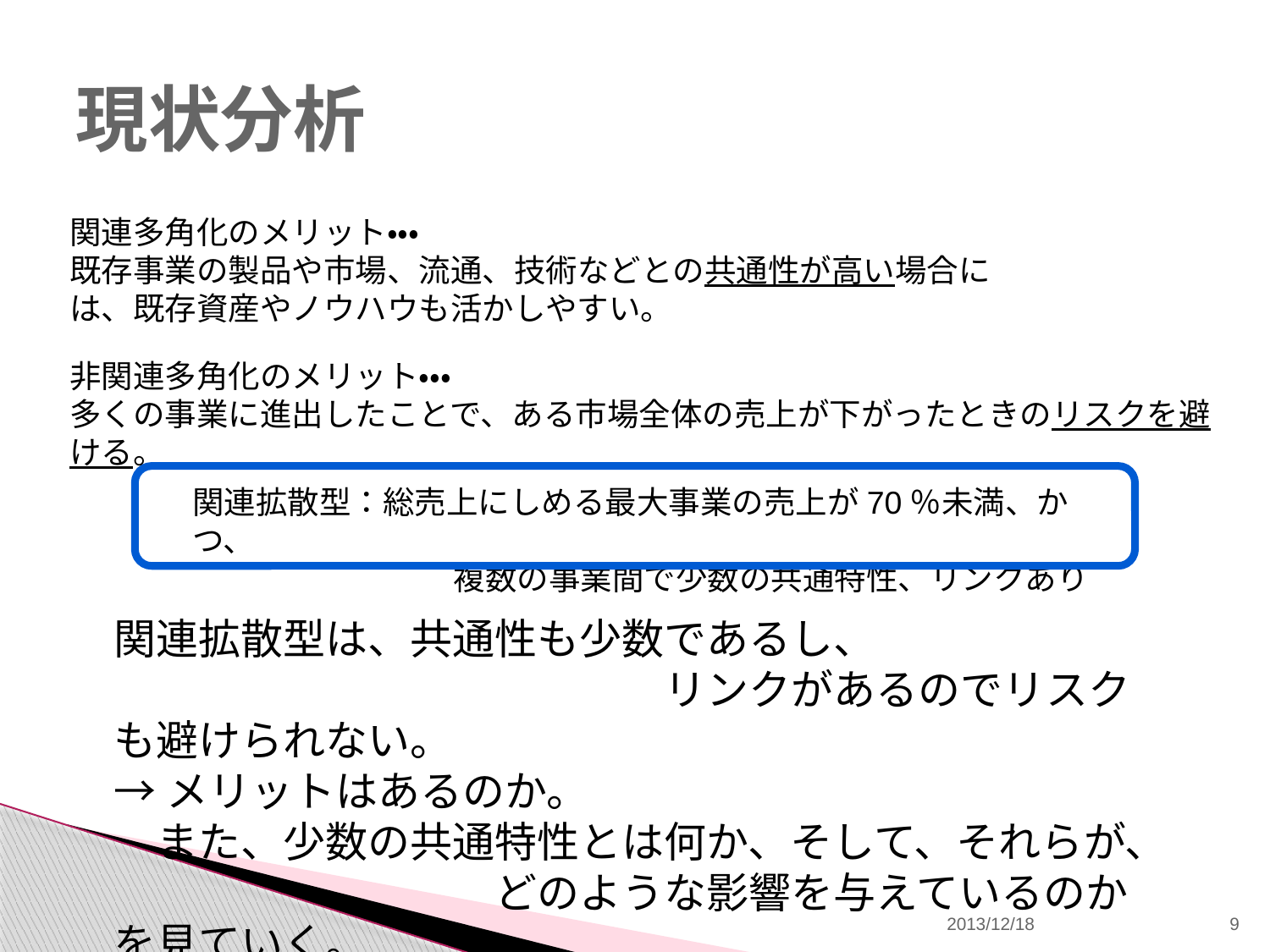

# 現状分析
関連多角化のメリット・・・
既存事業の製品や市場、流通、技術などとの共通性が高い場合には、既存資産やノウハウも活かしやすい。
非関連多角化のメリット・・・
多くの事業に進出したことで、ある市場全体の売上が下がったときのリスクを避ける。

関連拡散型：総売上にしめる最大事業の売上が70％未満、かつ、
　　　　　　　　 複数の事業間で少数の共通特性、リンクあり
関連拡散型は、共通性も少数であるし、
　　　　　　　　　　　　　リンクがあるのでリスクも避けられない。
→メリットはあるのか。
　また、少数の共通特性とは何か、そして、それらが、
　　　　　　　　　どのような影響を与えているのかを見ていく。
2013/12/18
9